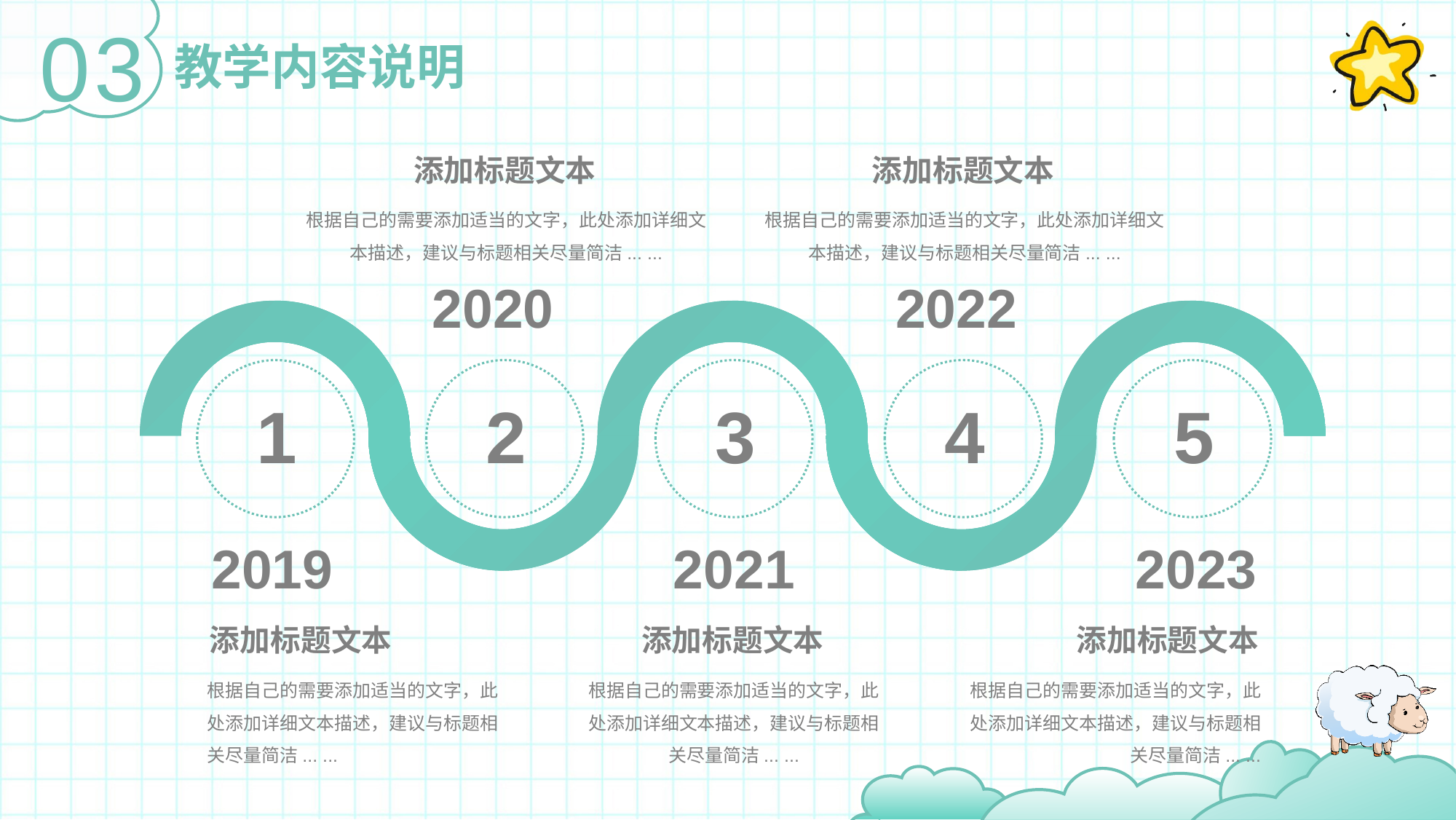

03
教学内容说明
添加标题文本
根据自己的需要添加适当的文字，此处添加详细文本描述，建议与标题相关尽量简洁... ...
添加标题文本
根据自己的需要添加适当的文字，此处添加详细文本描述，建议与标题相关尽量简洁... ...
2020
2022

1
2
3
4
5
2019
2021
2023
添加标题文本
根据自己的需要添加适当的文字，此处添加详细文本描述，建议与标题相关尽量简洁... ...
添加标题文本
根据自己的需要添加适当的文字，此处添加详细文本描述，建议与标题相关尽量简洁... ...
添加标题文本
根据自己的需要添加适当的文字，此处添加详细文本描述，建议与标题相关尽量简洁... ...